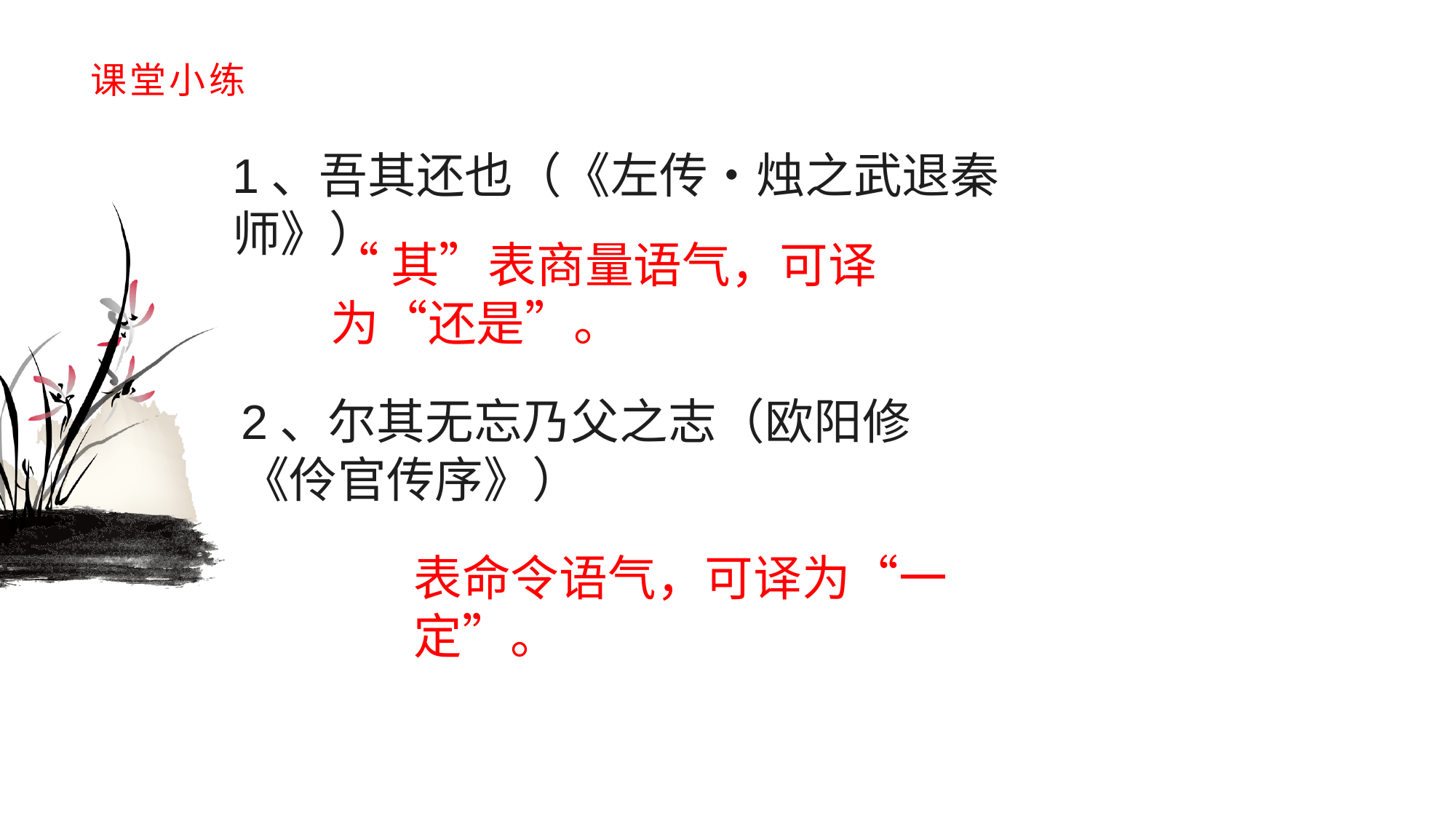

# 课堂小练
1、吾其还也（《左传•烛之武退秦师》）
“其”表商量语气，可译为“还是”。
2、尔其无忘乃父之志（欧阳修《伶官传序》）
表命令语气，可译为“一定”。